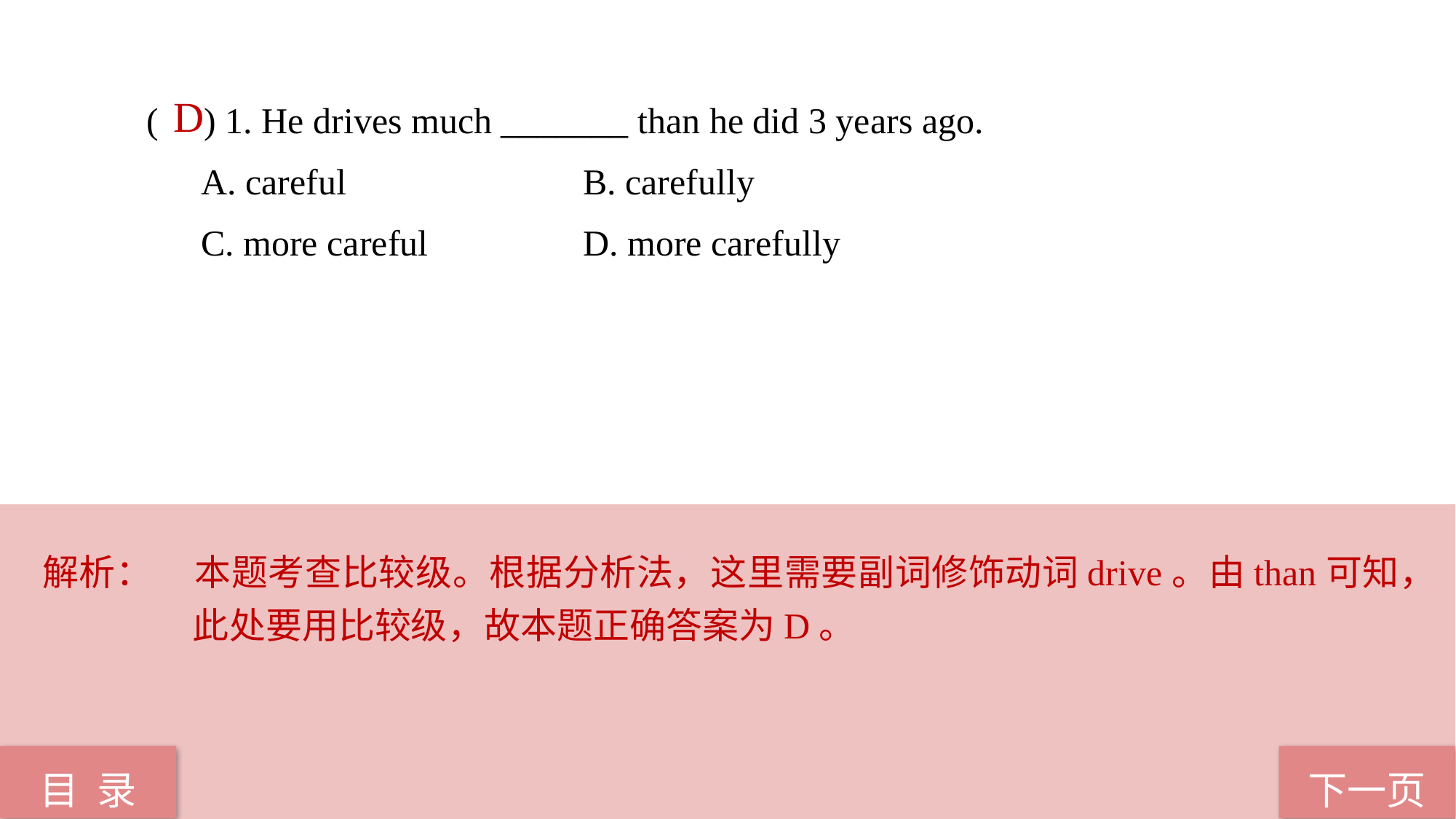

(     ) 1. He drives much _______ than he did 3 years ago.
A. careful 			B. carefully
C. more careful 		D. more carefully
  D
解析：	本题考查比较级。根据分析法，这里需要副词修饰动词drive。由than可知，此处要用比较级，故本题正确答案为D。